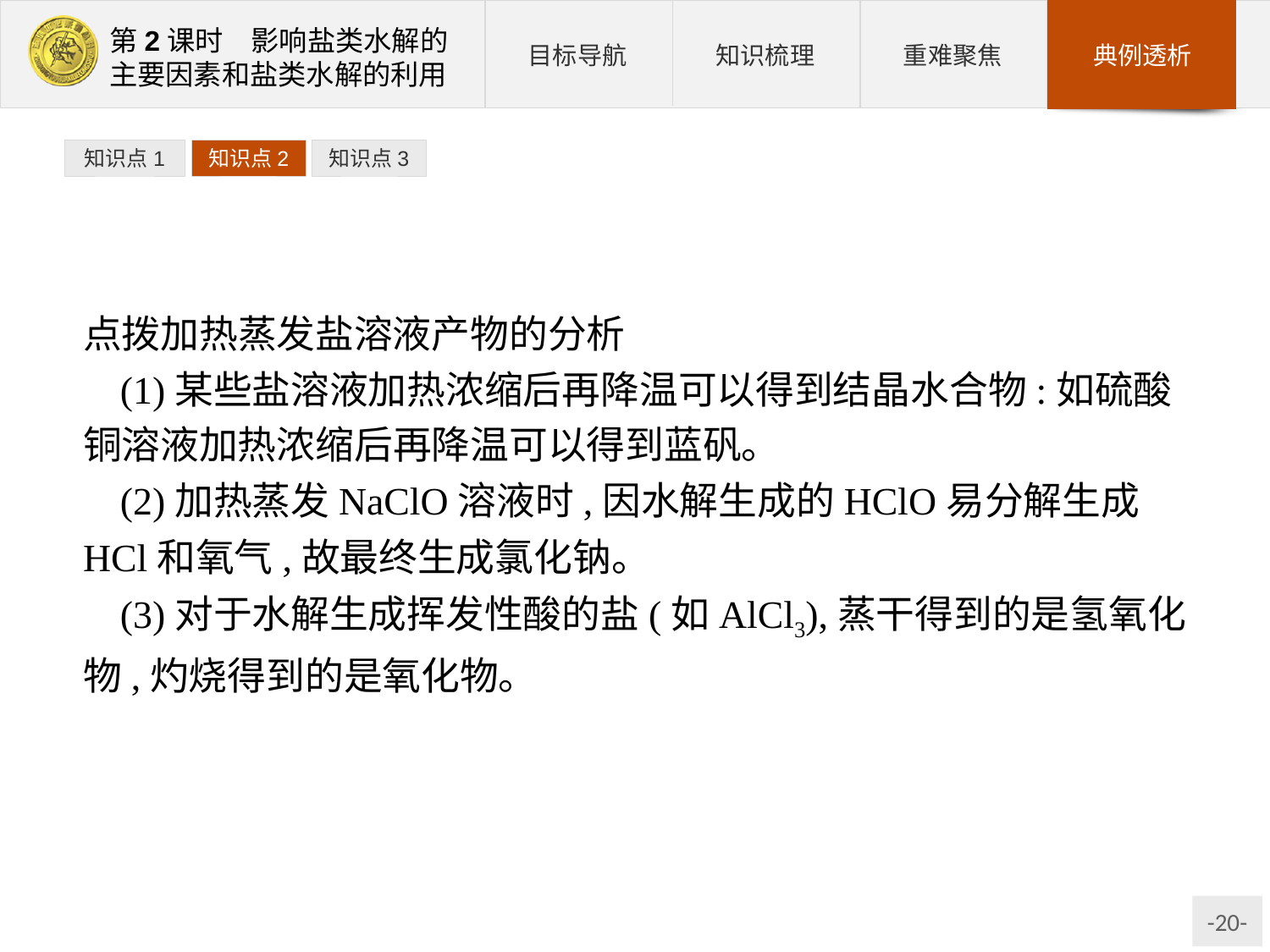

知识点1
知识点2
知识点3
点拨加热蒸发盐溶液产物的分析
(1)某些盐溶液加热浓缩后再降温可以得到结晶水合物:如硫酸铜溶液加热浓缩后再降温可以得到蓝矾。
(2)加热蒸发NaClO溶液时,因水解生成的HClO易分解生成HCl和氧气,故最终生成氯化钠。
(3)对于水解生成挥发性酸的盐(如AlCl3),蒸干得到的是氢氧化物,灼烧得到的是氧化物。